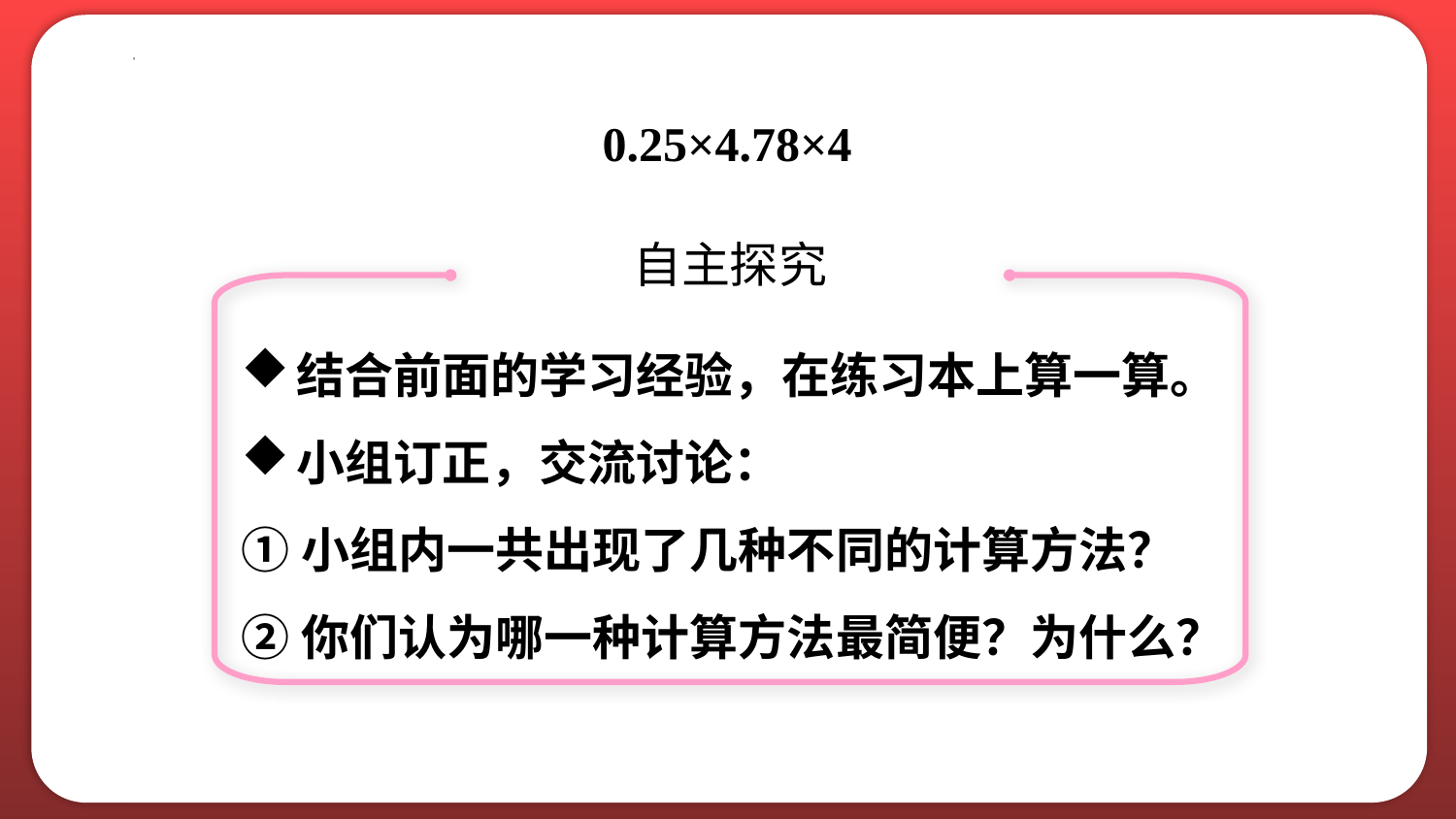

0.25×4.78×4
自主探究

结合前面的学习经验，在练习本上算一算。
小组订正，交流讨论：
①小组内一共出现了几种不同的计算方法？
②你们认为哪一种计算方法最简便？为什么？